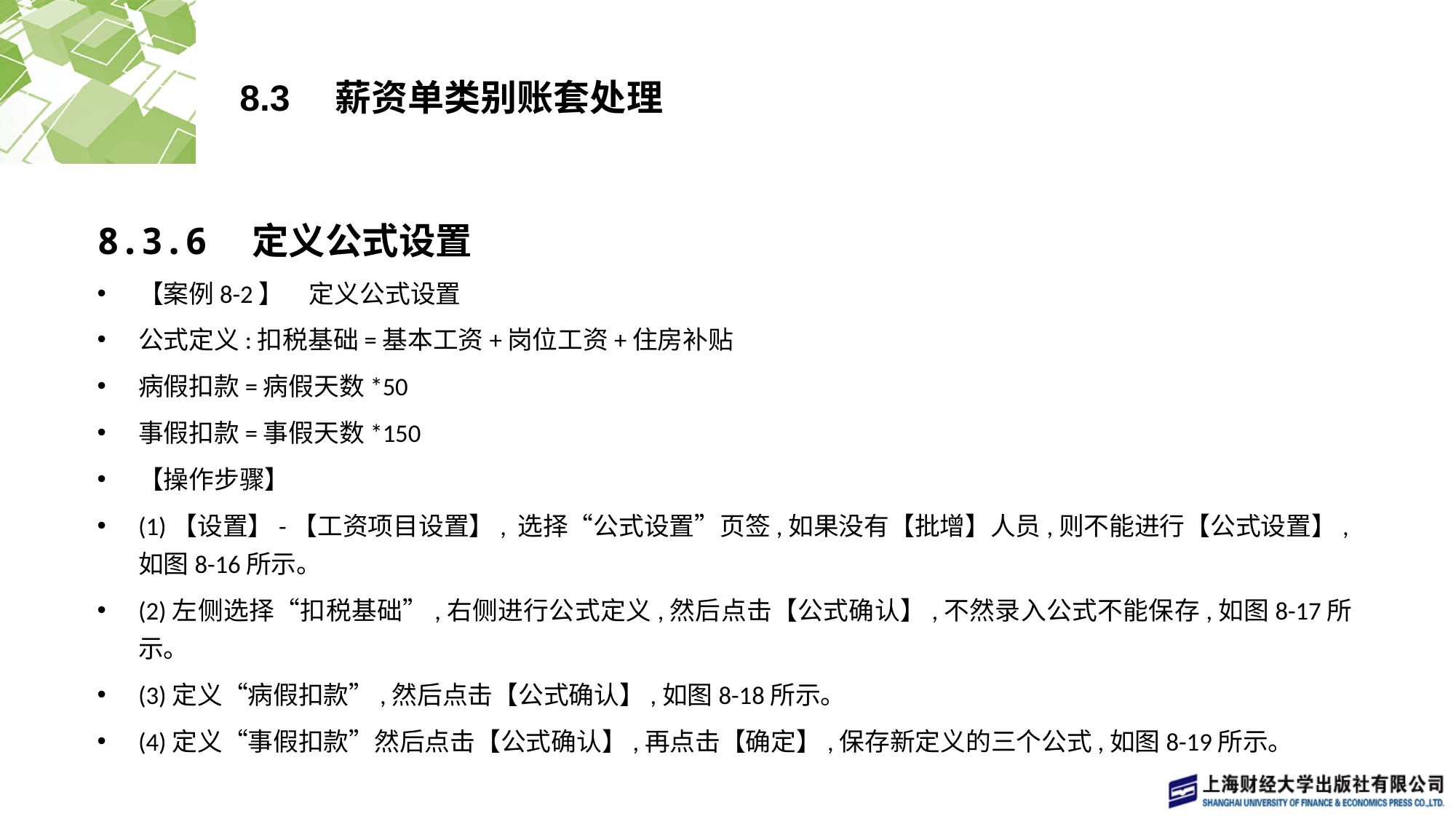

# 8.3　薪资单类别账套处理
8.3.6　定义公式设置
【案例8-2】　定义公式设置
公式定义:扣税基础=基本工资+岗位工资+住房补贴
病假扣款=病假天数*50
事假扣款=事假天数*150
【操作步骤】
(1)【设置】-【工资项目设置】, 选择“公式设置”页签,如果没有【批增】人员,则不能进行【公式设置】,如图8-16所示。
(2)左侧选择“扣税基础”,右侧进行公式定义,然后点击【公式确认】,不然录入公式不能保存,如图8-17所示。
(3)定义“病假扣款”,然后点击【公式确认】,如图8-18所示。
(4)定义“事假扣款”然后点击【公式确认】,再点击【确定】,保存新定义的三个公式,如图8-19所示。